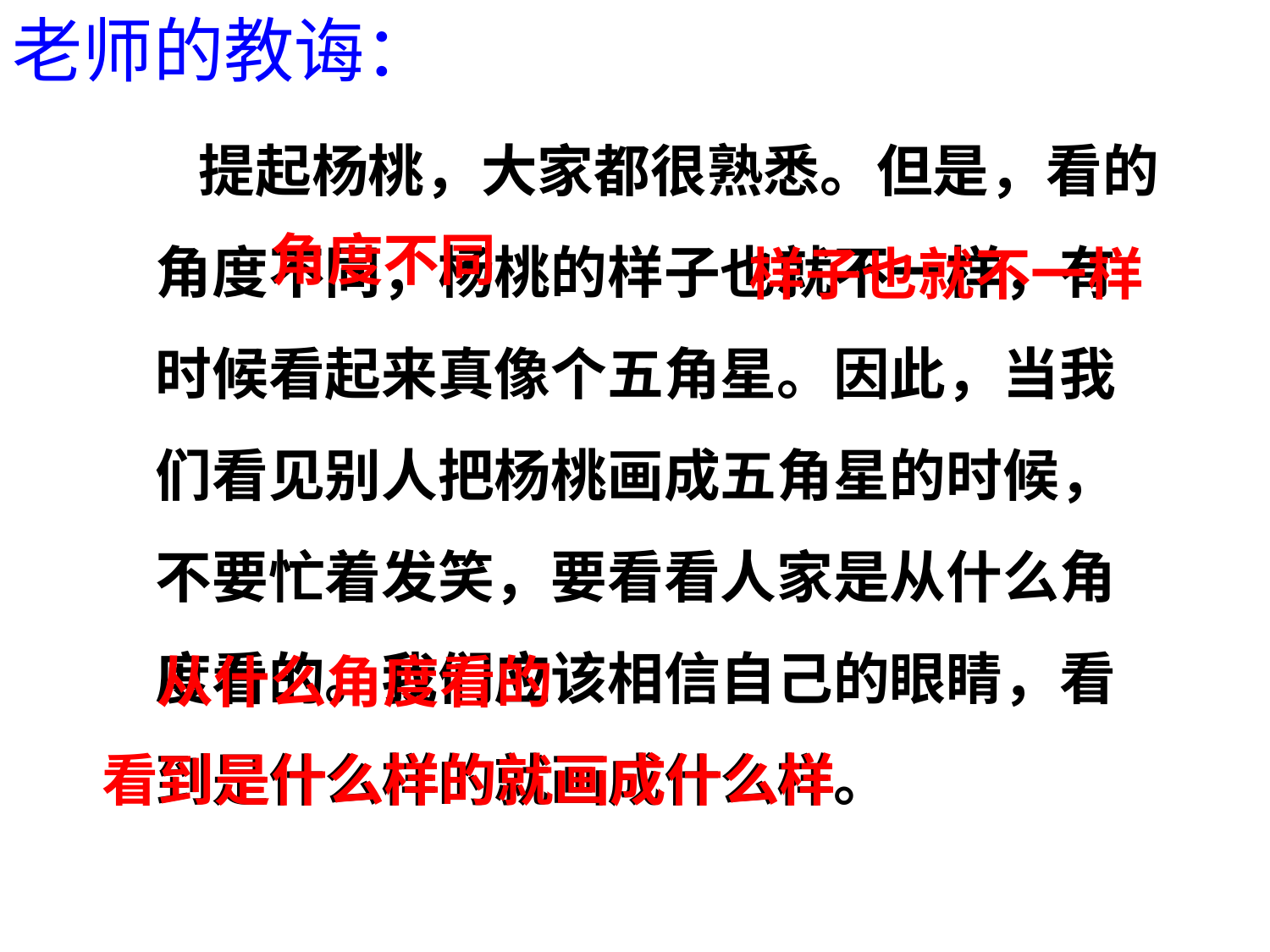

老师的教诲：

      提起杨桃，大家都很熟悉。但是，看的角度不同，杨桃的样子也就不一样，有时候看起来真像个五角星。因此，当我们看见别人把杨桃画成五角星的时候，不要忙着发笑，要看看人家是从什么角度看的。我们应该相信自己的眼睛，看到是什么样的就画成什么样。
                                    样子也就不一样
角度不同
从什么角度看的
看到是什么样的就画成什么样